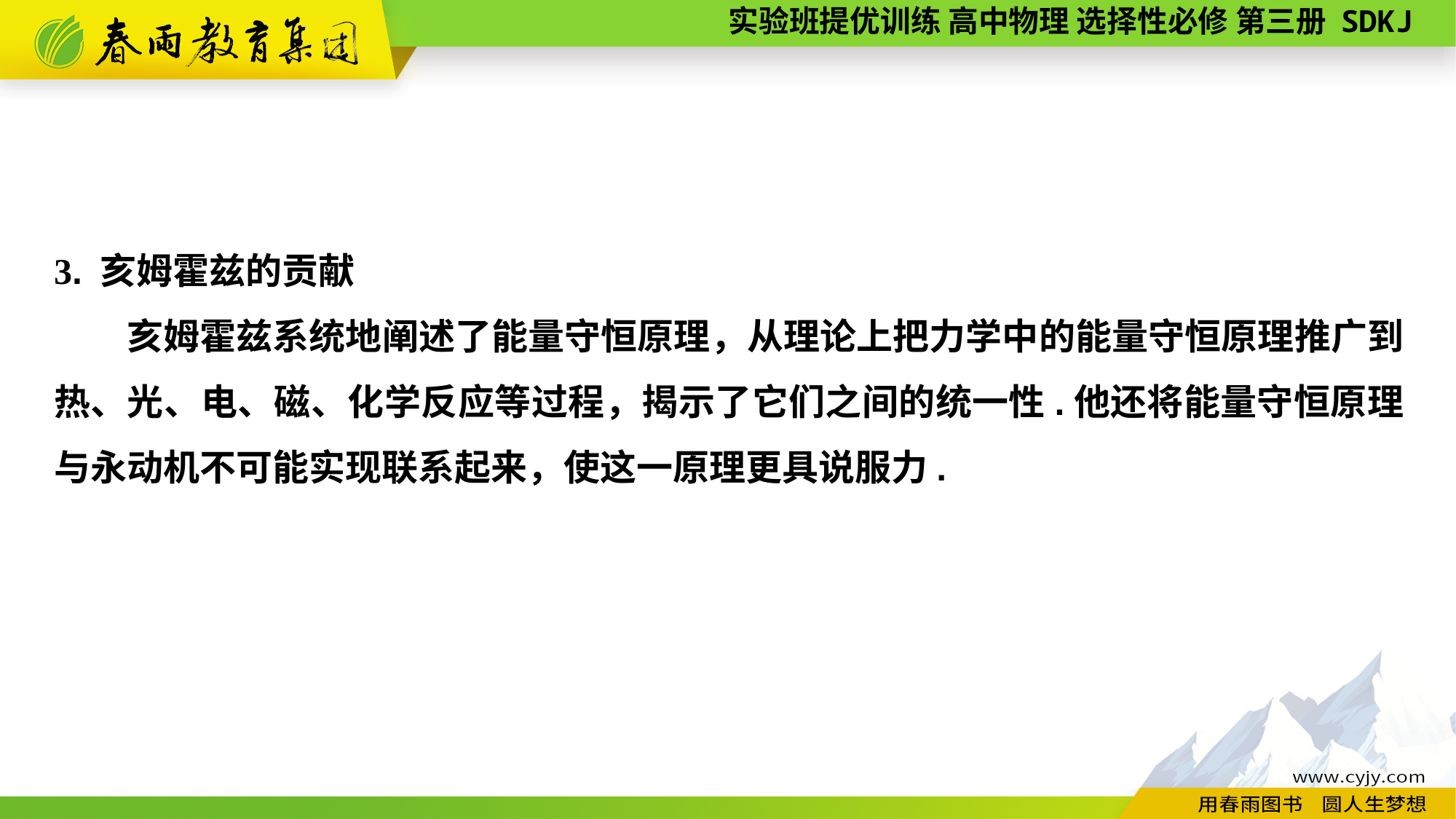

3. 亥姆霍兹的贡献
　　亥姆霍兹系统地阐述了能量守恒原理，从理论上把力学中的能量守恒原理推广到热、光、电、磁、化学反应等过程，揭示了它们之间的统一性.他还将能量守恒原理与永动机不可能实现联系起来，使这一原理更具说服力.